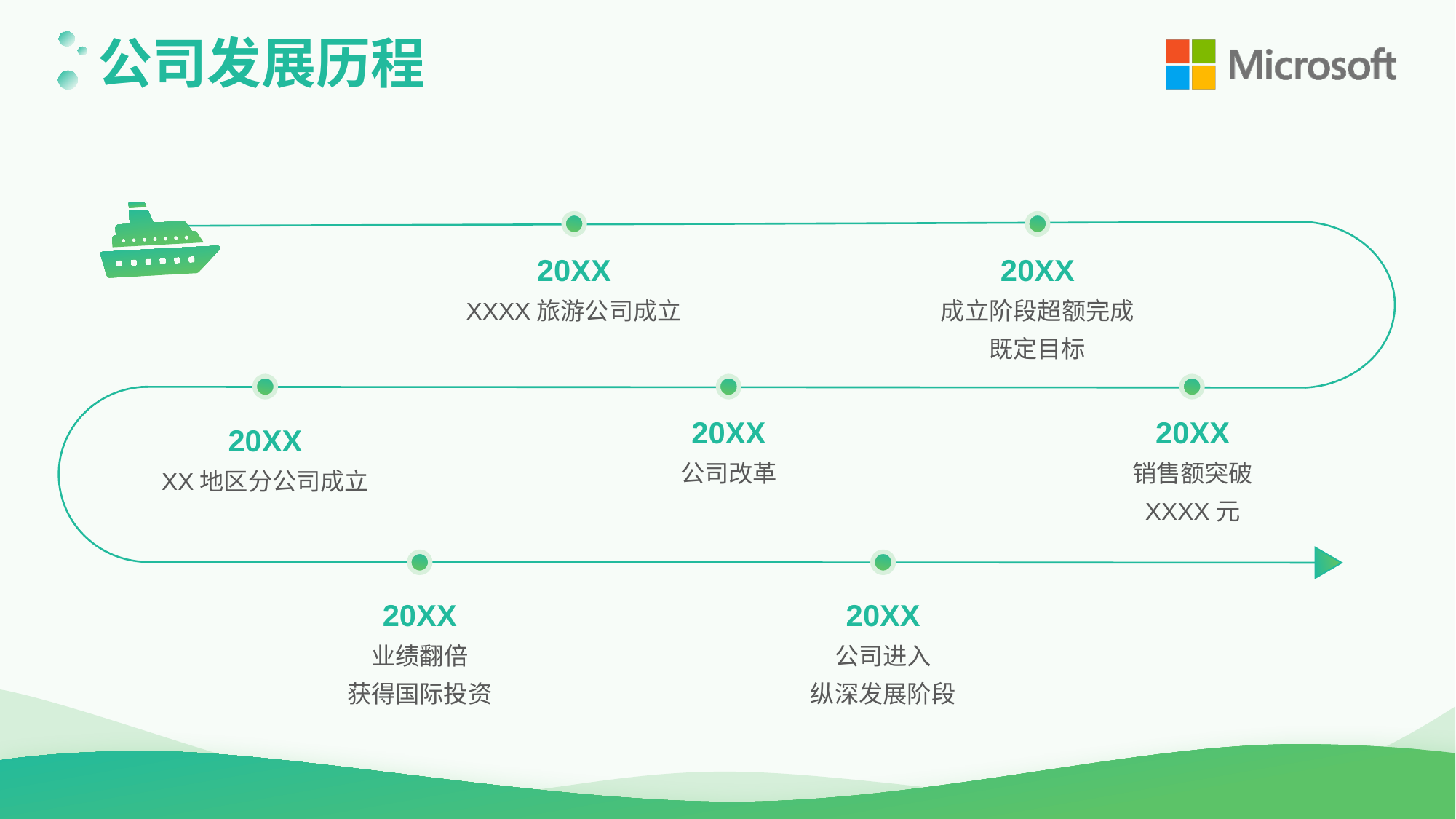

公司发展历程

20XX
20XX

成立阶段超额完成
既定目标
XXXX旅游公司成立

20XX
20XX
20XX
公司改革
销售额突破
XXXX元
XX地区分公司成立

20XX
20XX
业绩翻倍
获得国际投资
公司进入
纵深发展阶段